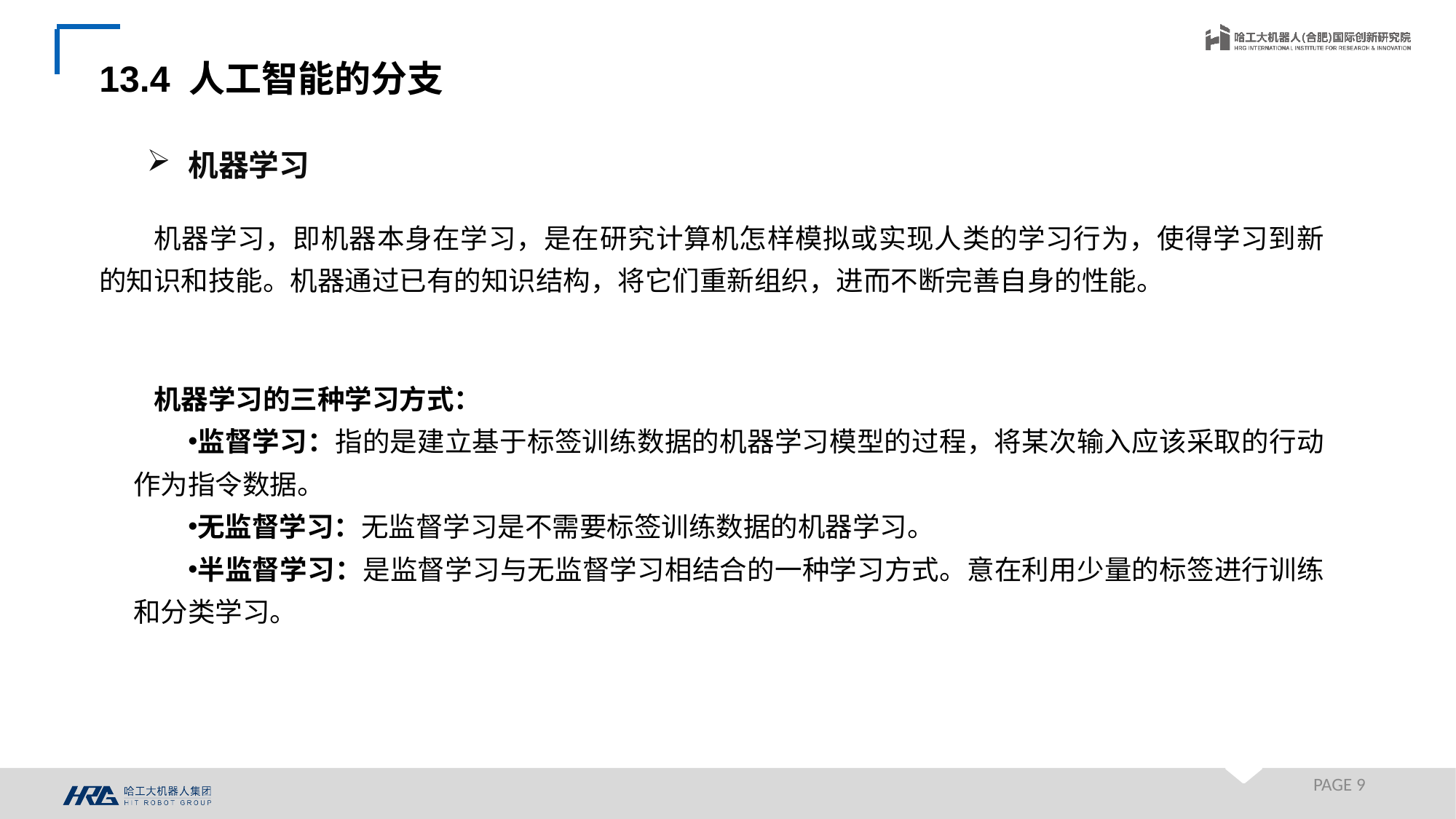

13.4 人工智能的分支
机器学习
机器学习，即机器本身在学习，是在研究计算机怎样模拟或实现人类的学习行为，使得学习到新的知识和技能。机器通过已有的知识结构，将它们重新组织，进而不断完善自身的性能。
机器学习的三种学习方式：
监督学习：指的是建立基于标签训练数据的机器学习模型的过程，将某次输入应该采取的行动作为指令数据。
无监督学习：无监督学习是不需要标签训练数据的机器学习。
半监督学习：是监督学习与无监督学习相结合的一种学习方式。意在利用少量的标签进行训练和分类学习。